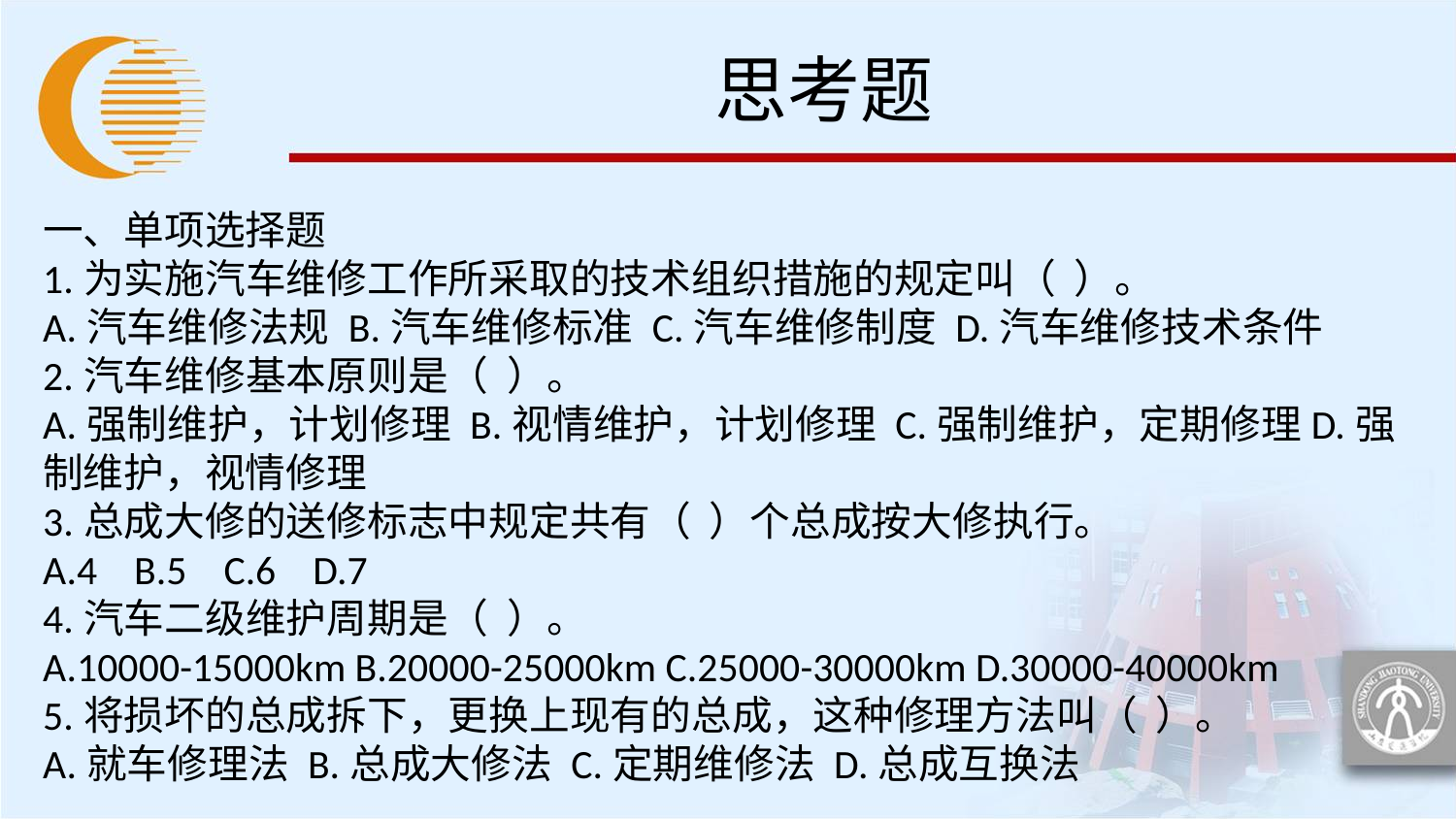

# 思考题
一、单项选择题
1.为实施汽车维修工作所采取的技术组织措施的规定叫（  ）。
A.汽车维修法规 B.汽车维修标准 C.汽车维修制度 D.汽车维修技术条件
2.汽车维修基本原则是（  ）。
A.强制维护，计划修理 B.视情维护，计划修理 C.强制维护，定期修理D.强制维护，视情修理
3.总成大修的送修标志中规定共有（  ）个总成按大修执行。
A.4    B.5    C.6    D.7
4.汽车二级维护周期是（  ）。
A.10000-15000km B.20000-25000km C.25000-30000km D.30000-40000km
5.将损坏的总成拆下，更换上现有的总成，这种修理方法叫（  ）。
A.就车修理法 B.总成大修法 C.定期维修法 D.总成互换法